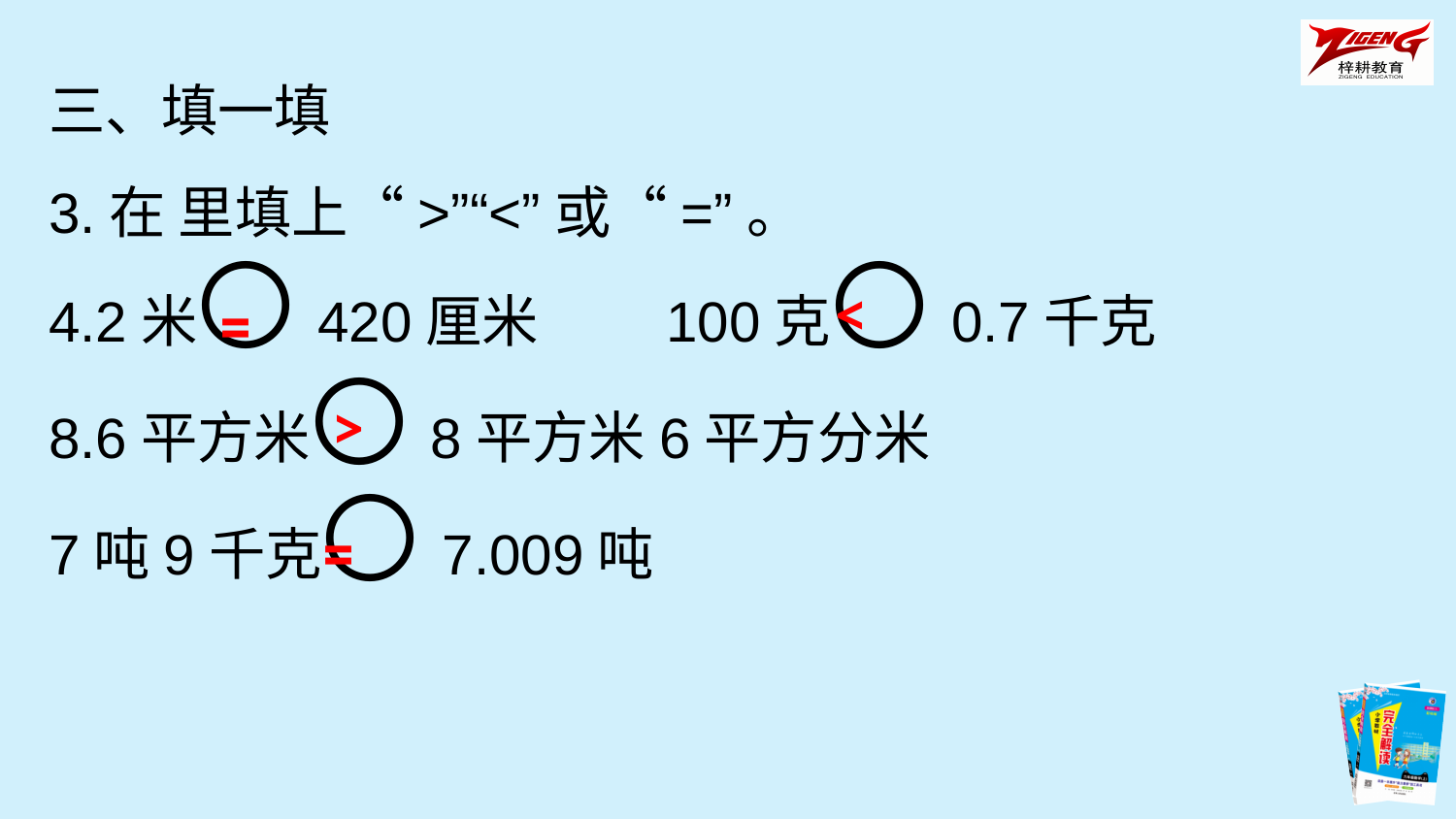

三、填一填
3.在 里填上“>”“<”或“=”。
4.2米〇420厘米         100克〇0.7千克
8.6平方米〇8平方米6平方分米
7吨9千克〇7.009吨
<
=
>
=